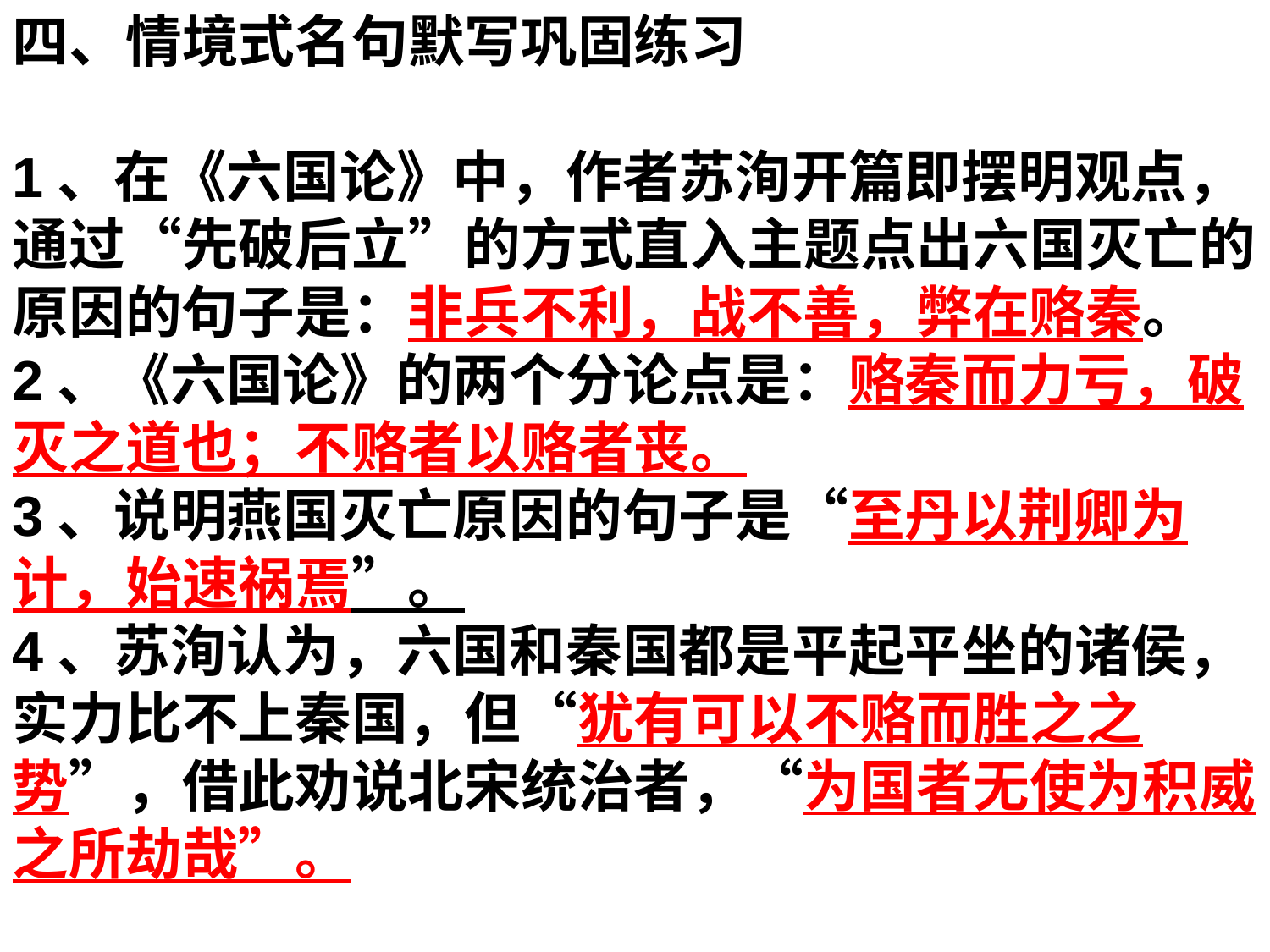

四、情境式名句默写巩固练习

1、在《六国论》中，作者苏洵开篇即摆明观点，通过“先破后立”的方式直入主题点出六国灭亡的原因的句子是：非兵不利，战不善，弊在赂秦。
2、《六国论》的两个分论点是：赂秦而力亏，破灭之道也；不赂者以赂者丧。
3、说明燕国灭亡原因的句子是“至丹以荆卿为计，始速祸焉”。
4、苏洵认为，六国和秦国都是平起平坐的诸侯，实力比不上秦国，但“犹有可以不赂而胜之之势”，借此劝说北宋统治者，“为国者无使为积威之所劫哉”。